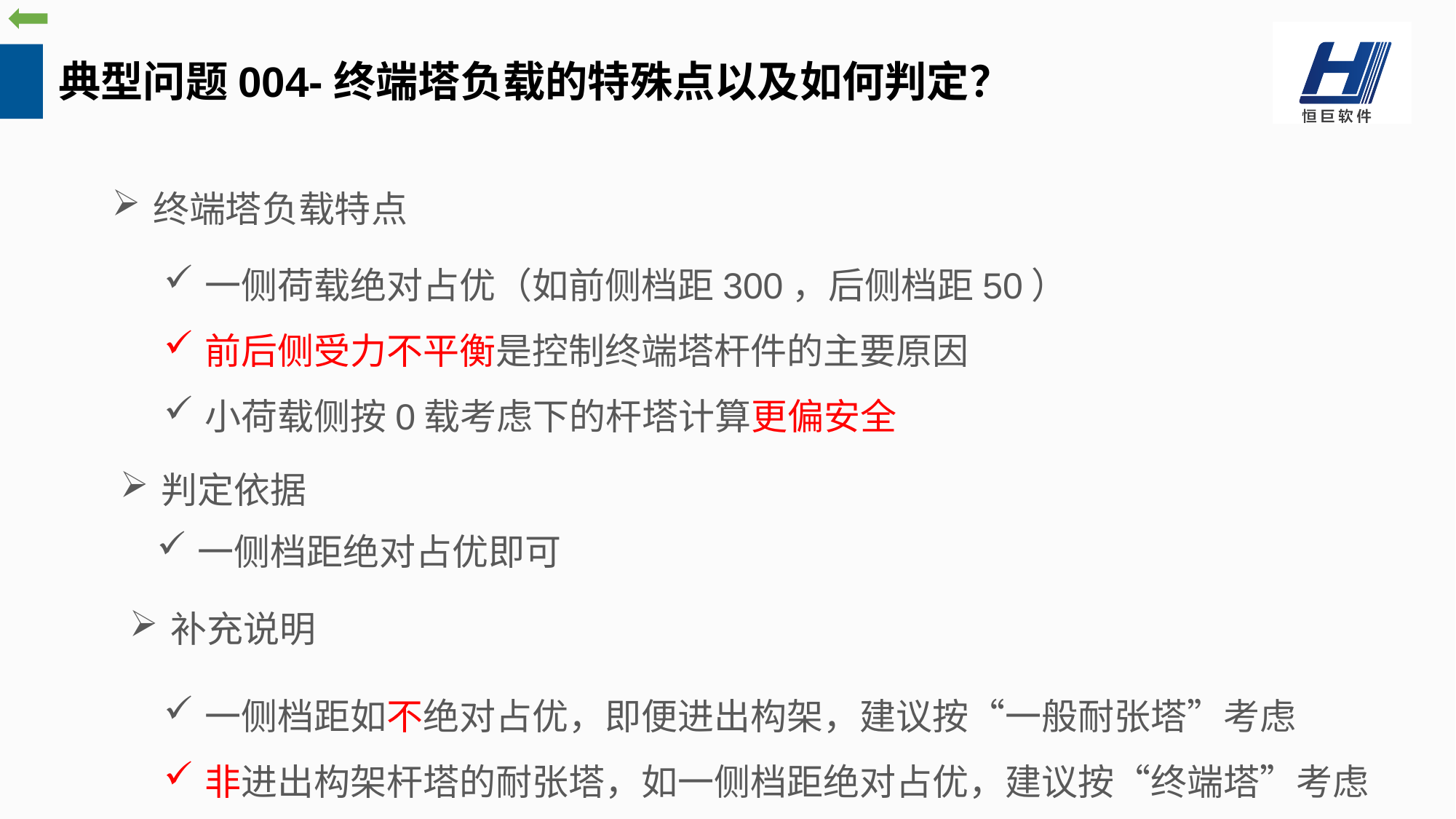

典型问题004-终端塔负载的特殊点以及如何判定？
终端塔负载特点
一侧荷载绝对占优（如前侧档距300，后侧档距50）
前后侧受力不平衡是控制终端塔杆件的主要原因
小荷载侧按0载考虑下的杆塔计算更偏安全
判定依据
一侧档距绝对占优即可
补充说明
一侧档距如不绝对占优，即便进出构架，建议按“一般耐张塔”考虑
非进出构架杆塔的耐张塔，如一侧档距绝对占优，建议按“终端塔”考虑